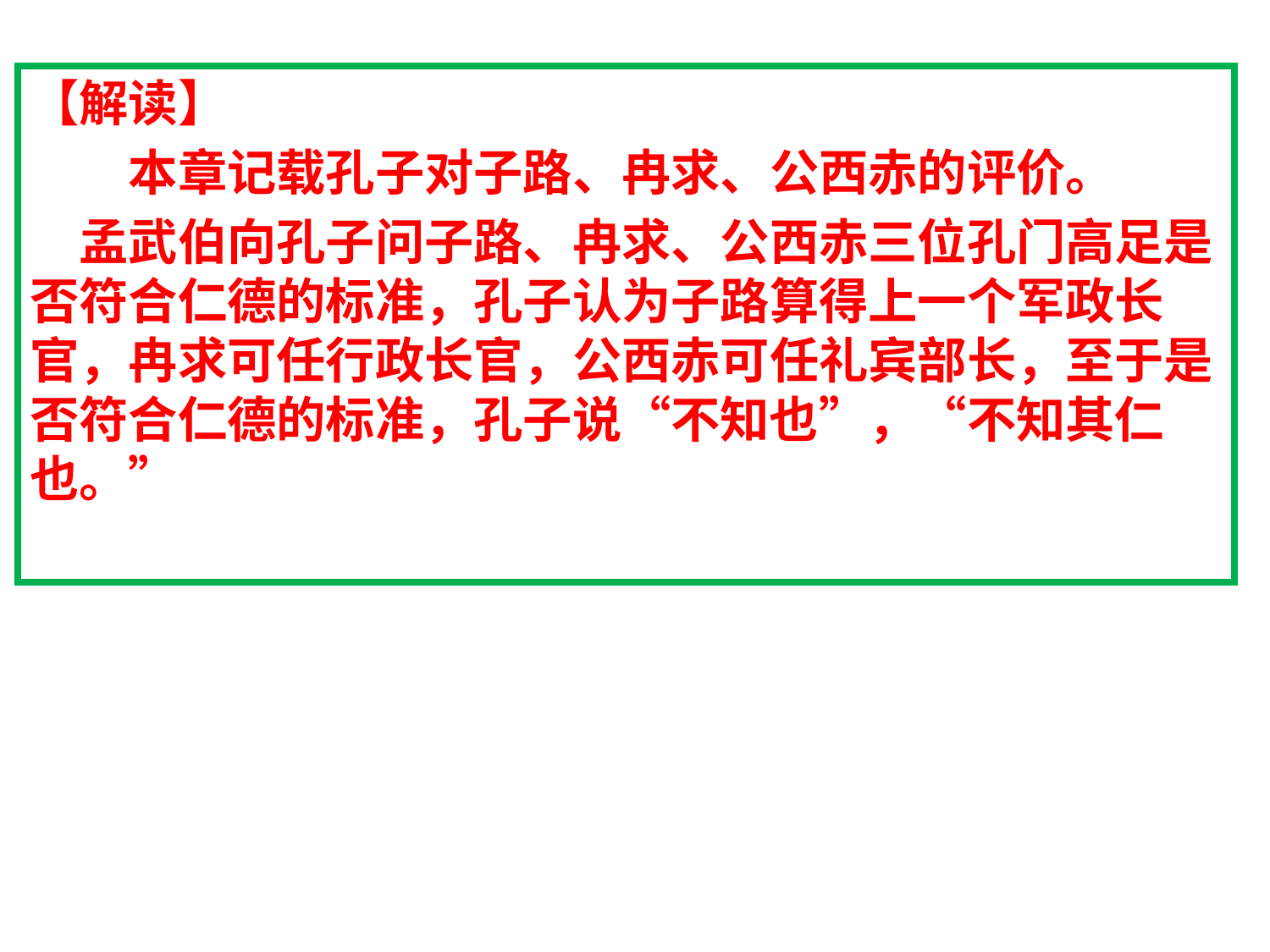

【解读】
　　本章记载孔子对子路、冉求、公西赤的评价。
　孟武伯向孔子问子路、冉求、公西赤三位孔门高足是否符合仁德的标准，孔子认为子路算得上一个军政长官，冉求可任行政长官，公西赤可任礼宾部长，至于是否符合仁德的标准，孔子说“不知也”，“不知其仁也。”